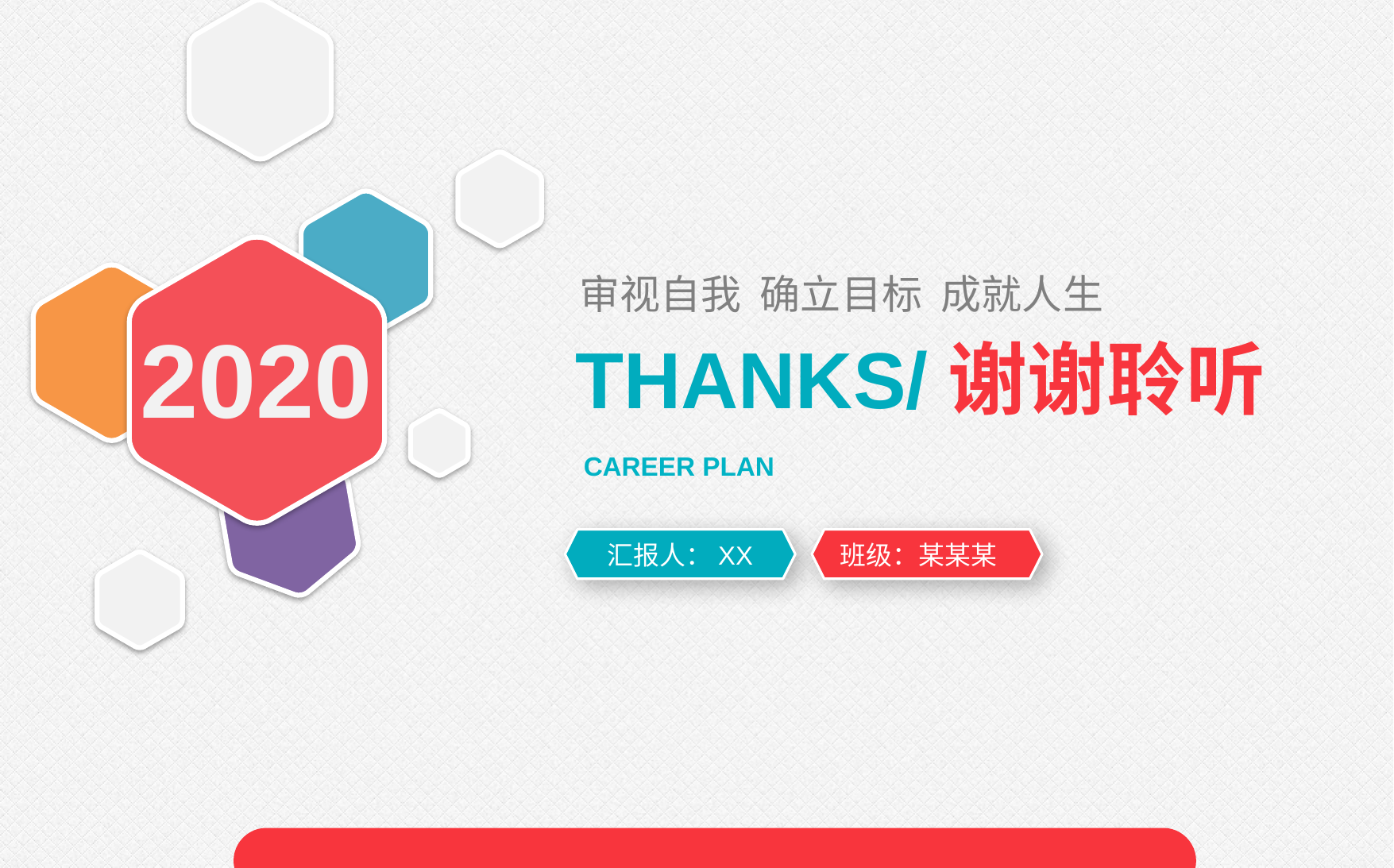

审视自我  确立目标  成就人生

2020
THANKS/谢谢聆听

CAREER PLAN

汇报人：XX
班级：某某某